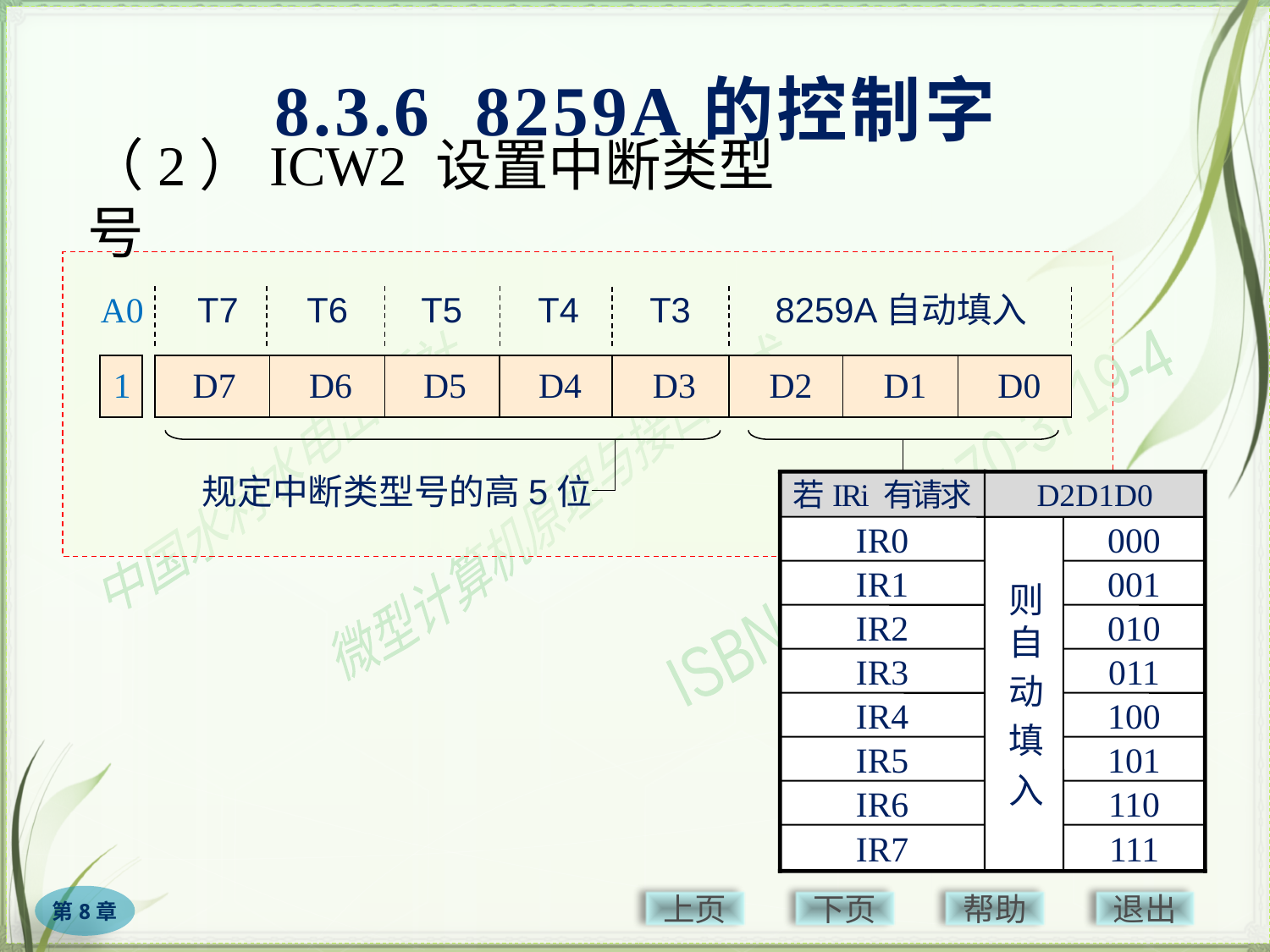

8.3.6  8259A的控制字
# （2）ICW2 设置中断类型号

T7
T6
T5
T4

T3
8259A自动填入

D7
D6
D5
D4
D3
D2
D1
D0
规定中断类型号的高5位
A0

1

若IRi 有请求
D2D1D0

IR0

则自
动
填
入
000

IR1

001

IR2

010

IR3

011

IR4

100

IR5

101

IR6

110

IR7

111